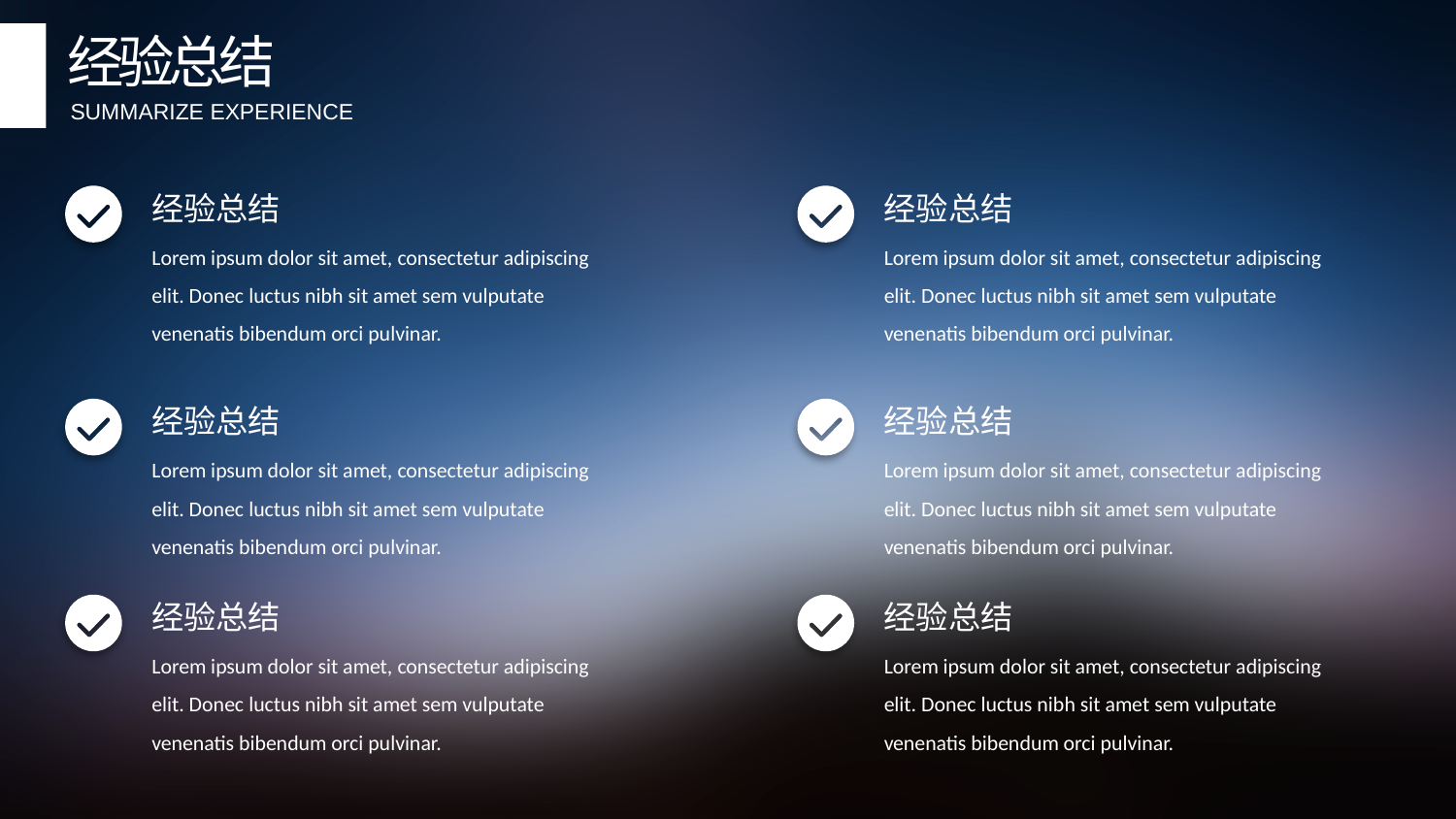

经验总结

SUMMARIZE EXPERIENCE
经验总结
经验总结

Lorem ipsum dolor sit amet, consectetur adipiscing elit. Donec luctus nibh sit amet sem vulputate venenatis bibendum orci pulvinar.
Lorem ipsum dolor sit amet, consectetur adipiscing elit. Donec luctus nibh sit amet sem vulputate venenatis bibendum orci pulvinar.
经验总结
经验总结

Lorem ipsum dolor sit amet, consectetur adipiscing elit. Donec luctus nibh sit amet sem vulputate venenatis bibendum orci pulvinar.
Lorem ipsum dolor sit amet, consectetur adipiscing elit. Donec luctus nibh sit amet sem vulputate venenatis bibendum orci pulvinar.
经验总结
经验总结

Lorem ipsum dolor sit amet, consectetur adipiscing elit. Donec luctus nibh sit amet sem vulputate venenatis bibendum orci pulvinar.
Lorem ipsum dolor sit amet, consectetur adipiscing elit. Donec luctus nibh sit amet sem vulputate venenatis bibendum orci pulvinar.